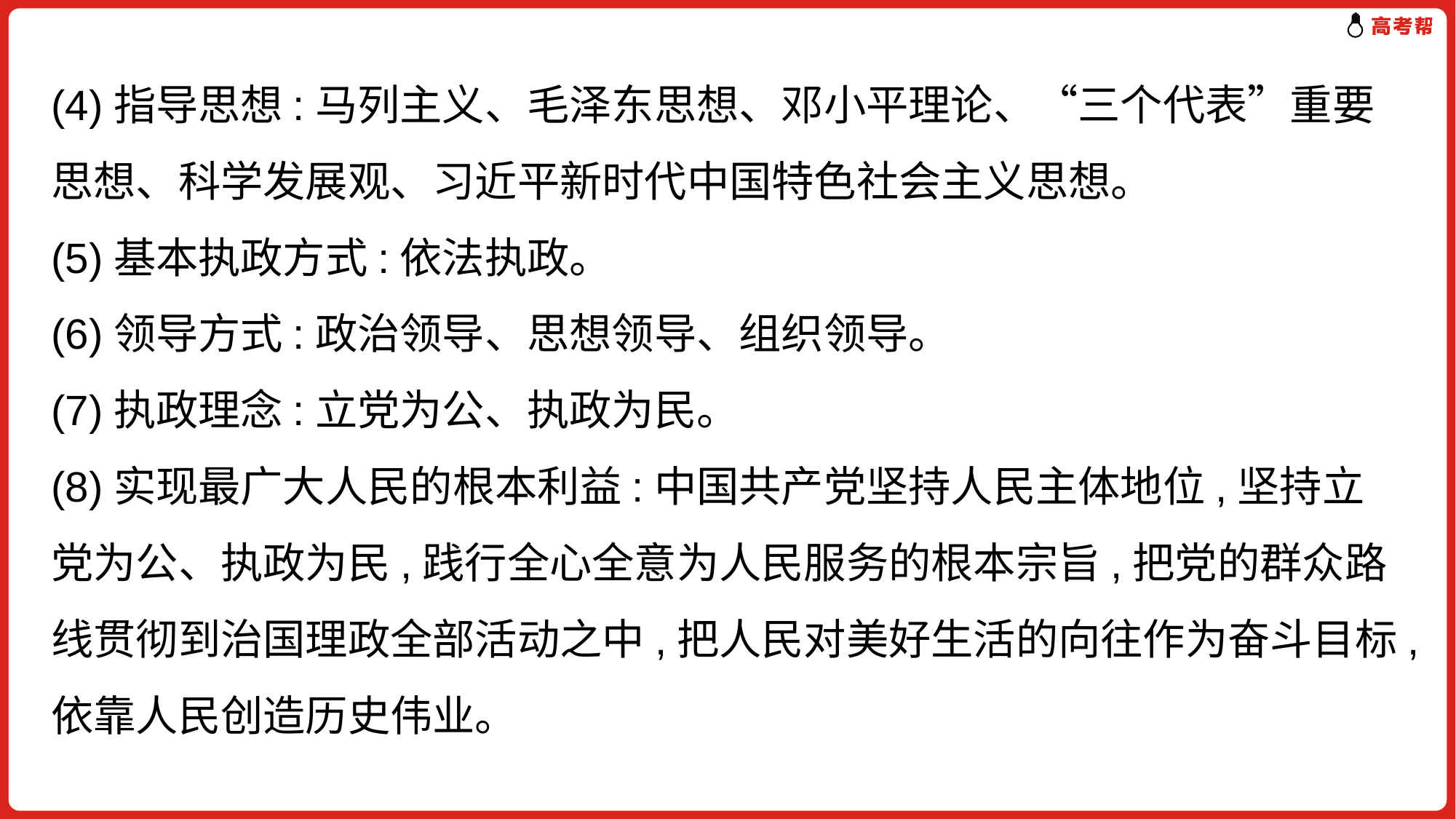

# (4)指导思想:马列主义、毛泽东思想、邓小平理论、“三个代表”重要思想、科学发展观、习近平新时代中国特色社会主义思想。 (5)基本执政方式:依法执政。 (6)领导方式:政治领导、思想领导、组织领导。 (7)执政理念:立党为公、执政为民。 (8)实现最广大人民的根本利益:中国共产党坚持人民主体地位,坚持立党为公、执政为民,践行全心全意为人民服务的根本宗旨,把党的群众路线贯彻到治国理政全部活动之中,把人民对美好生活的向往作为奋斗目标,依靠人民创造历史伟业。